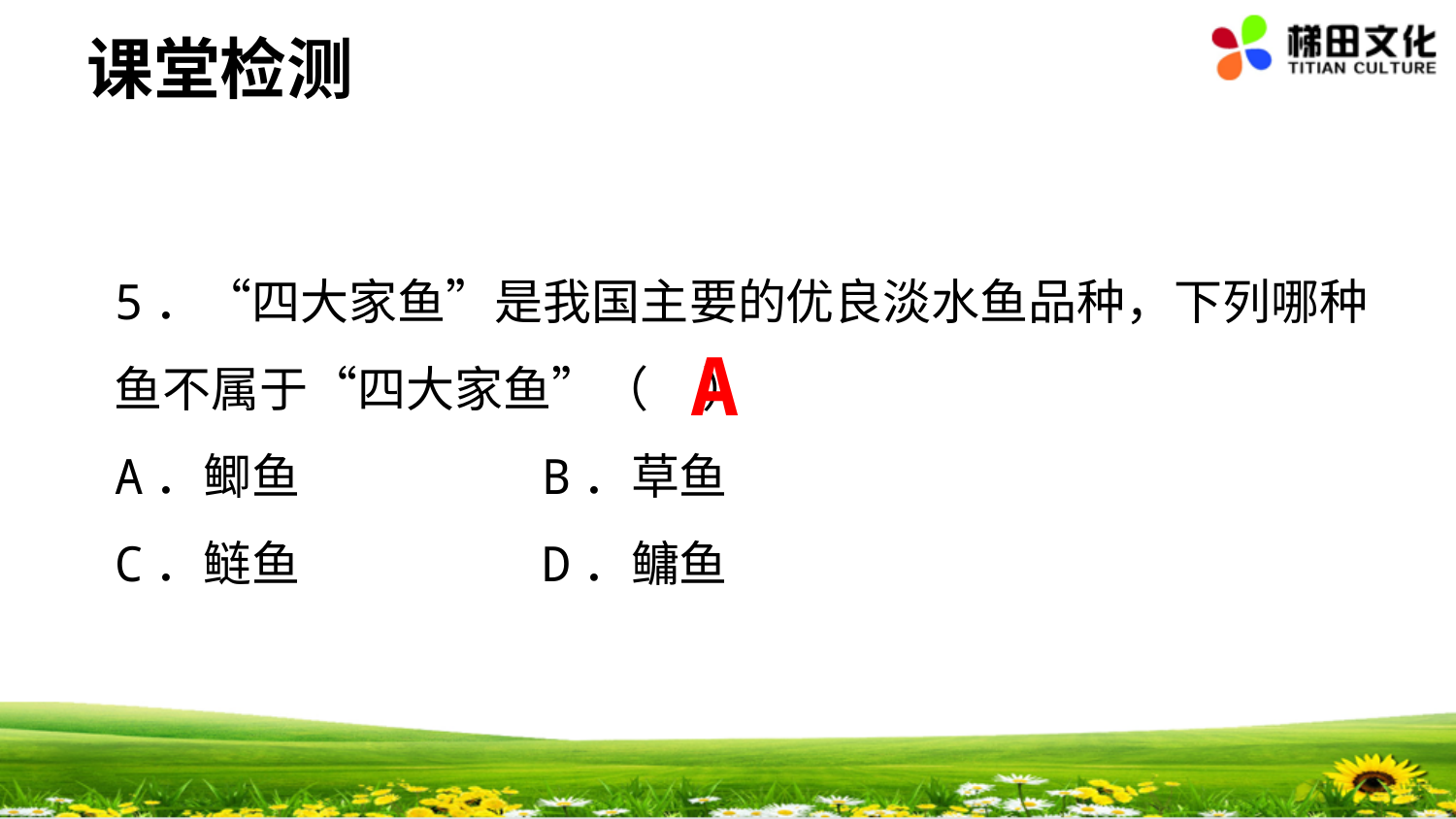

#
课堂检测
5．“四大家鱼”是我国主要的优良淡水鱼品种，下列哪种鱼不属于“四大家鱼”（     ）
A．鲫鱼                     B．草鱼
C．鲢鱼                     D．鳙鱼
A